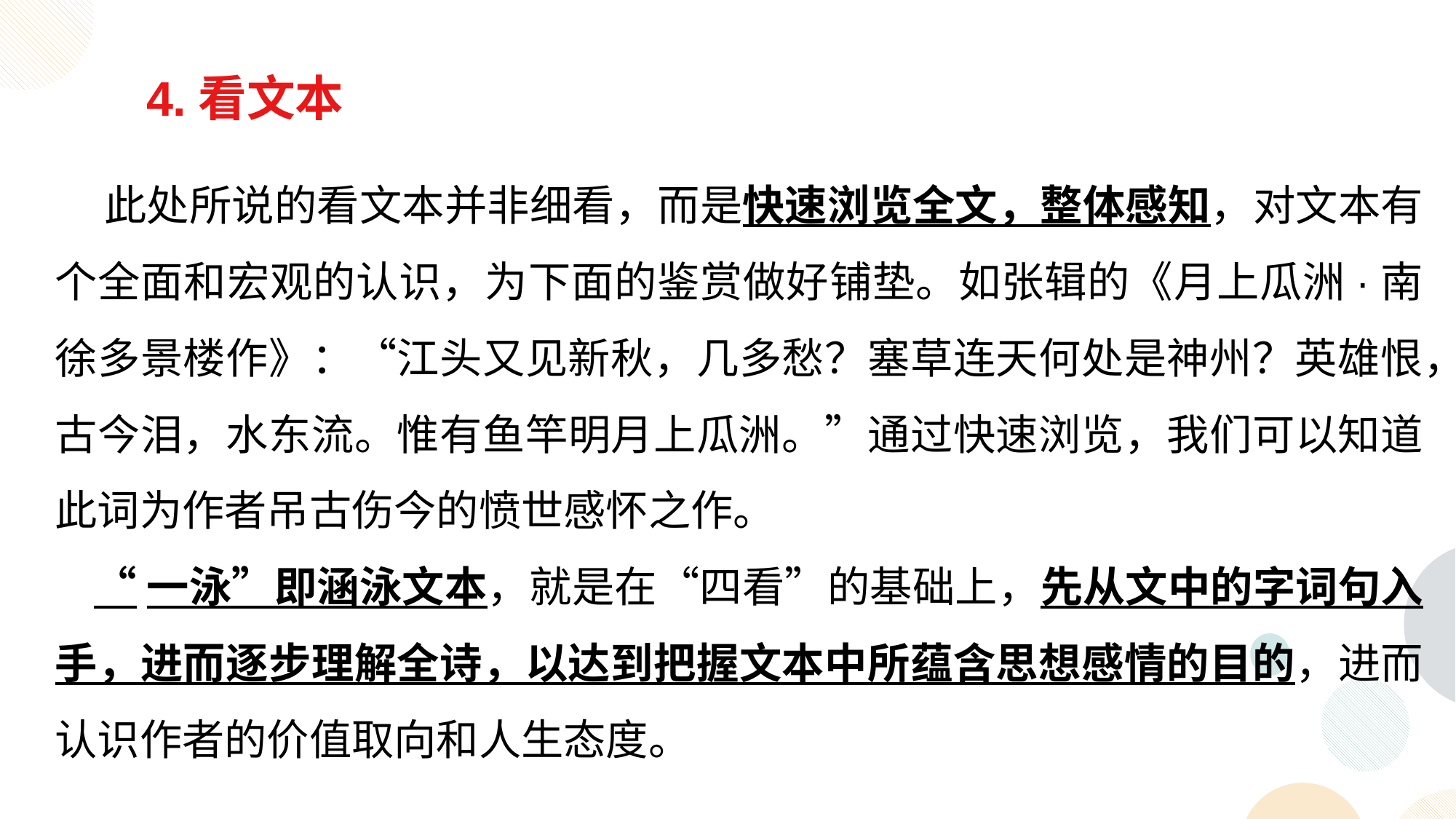

4.看文本
    此处所说的看文本并非细看，而是快速浏览全文，整体感知，对文本有个全面和宏观的认识，为下面的鉴赏做好铺垫。如张辑的《月上瓜洲·南徐多景楼作》：“江头又见新秋，几多愁？塞草连天何处是神州？英雄恨，古今泪，水东流。惟有鱼竿明月上瓜洲。”通过快速浏览，我们可以知道此词为作者吊古伤今的愤世感怀之作。
    “一泳”即涵泳文本，就是在“四看”的基础上，先从文中的字词句入手，进而逐步理解全诗，以达到把握文本中所蕴含思想感情的目的，进而认识作者的价值取向和人生态度。